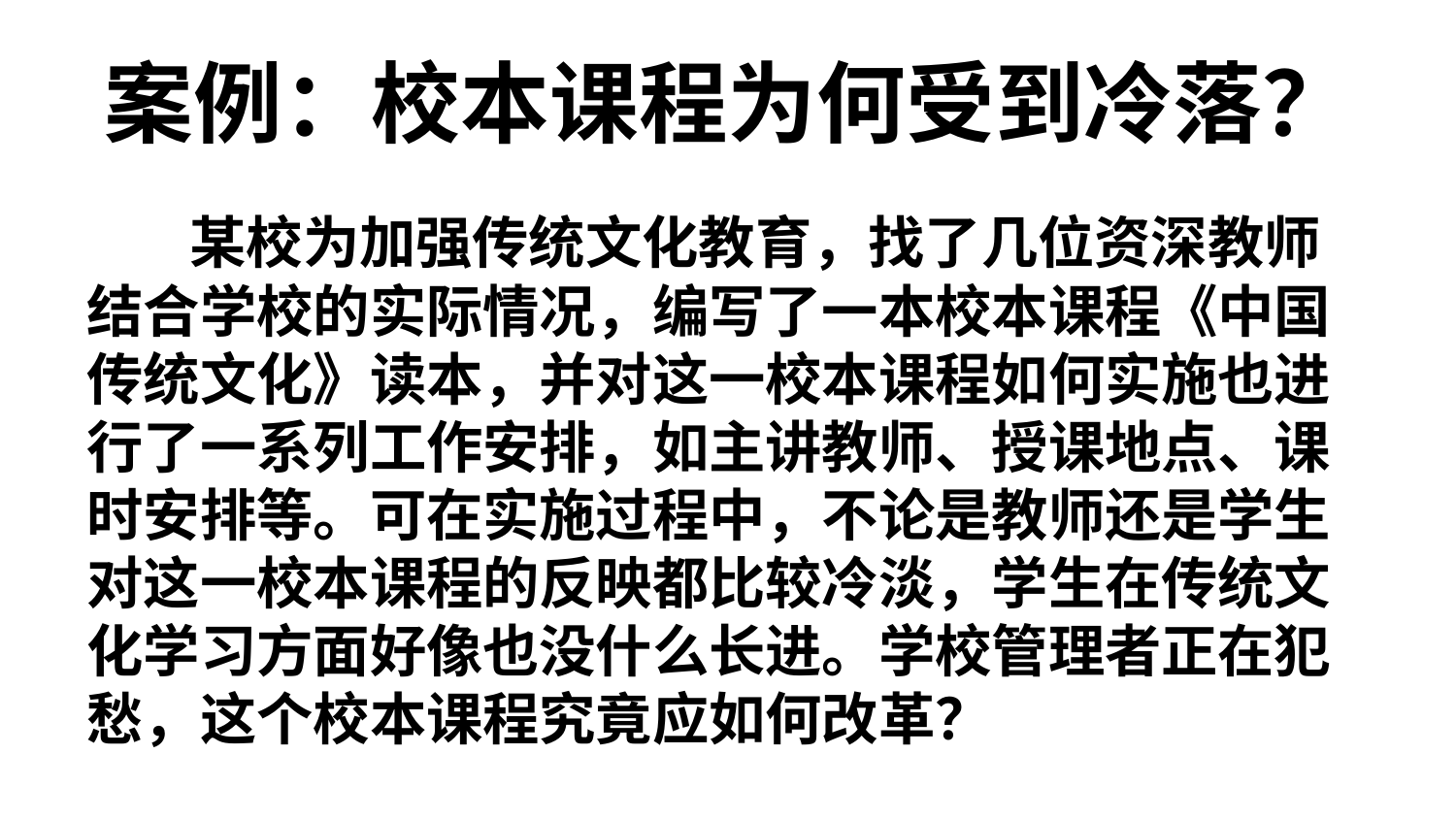

# 案例：校本课程为何受到冷落？
      某校为加强传统文化教育，找了几位资深教师结合学校的实际情况，编写了一本校本课程《中国传统文化》读本，并对这一校本课程如何实施也进行了一系列工作安排，如主讲教师、授课地点、课时安排等。可在实施过程中，不论是教师还是学生对这一校本课程的反映都比较冷淡，学生在传统文化学习方面好像也没什么长进。学校管理者正在犯愁，这个校本课程究竟应如何改革？